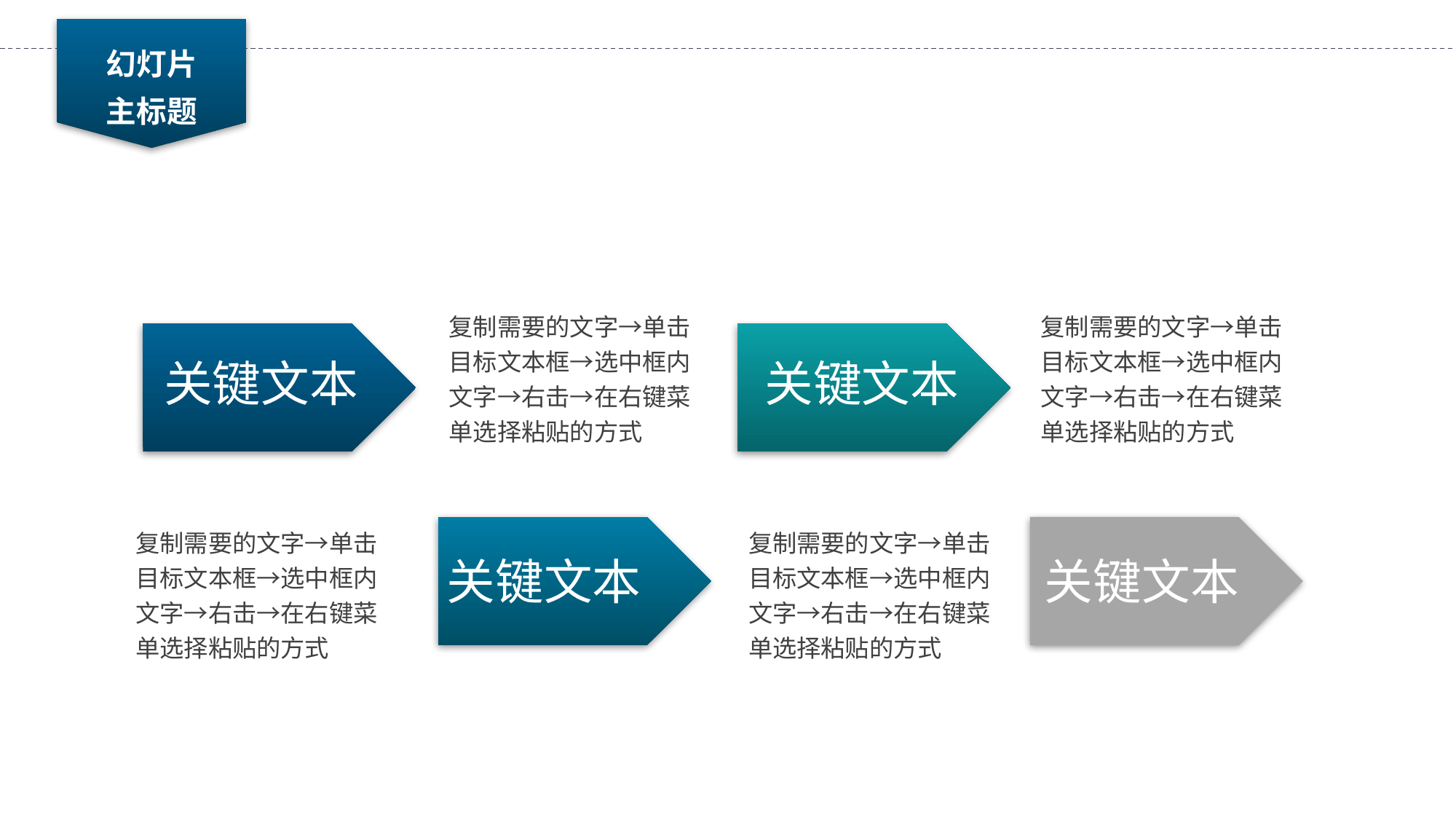

幻灯片
主标题
复制需要的文字→单击目标文本框→选中框内文字→右击→在右键菜单选择粘贴的方式
复制需要的文字→单击目标文本框→选中框内文字→右击→在右键菜单选择粘贴的方式

关键文本

关键文本
复制需要的文字→单击目标文本框→选中框内文字→右击→在右键菜单选择粘贴的方式

关键文本
复制需要的文字→单击目标文本框→选中框内文字→右击→在右键菜单选择粘贴的方式

关键文本